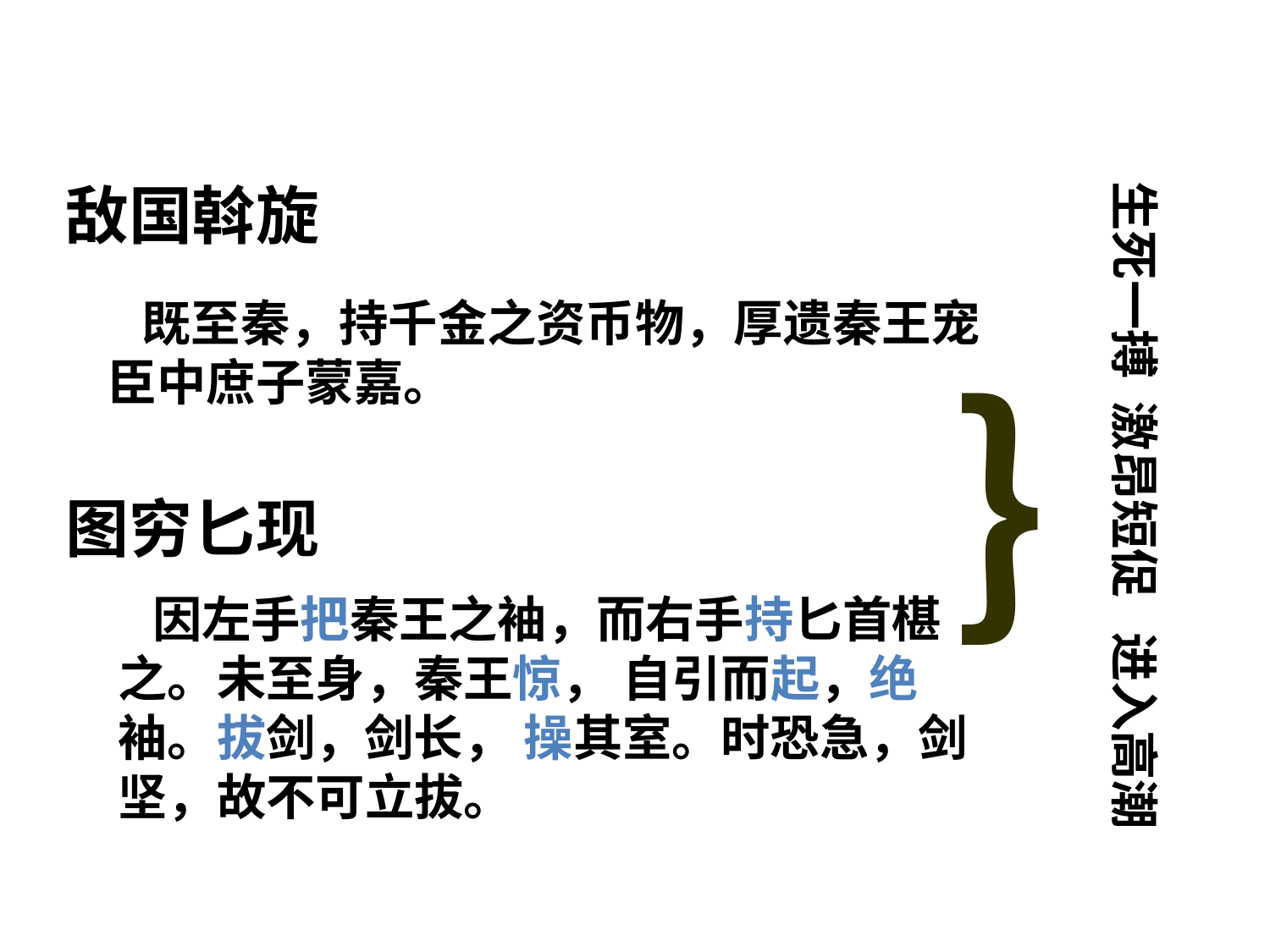

敌国斡旋
生死一搏  激昂短促   进入高潮
  既至秦，持千金之资币物，厚遗秦王宠臣中庶子蒙嘉。
｝
图穷匕现
  因左手把秦王之袖，而右手持匕首椹之。未至身，秦王惊， 自引而起，绝 袖。拔剑，剑长， 操其室。时恐急，剑坚，故不可立拔。